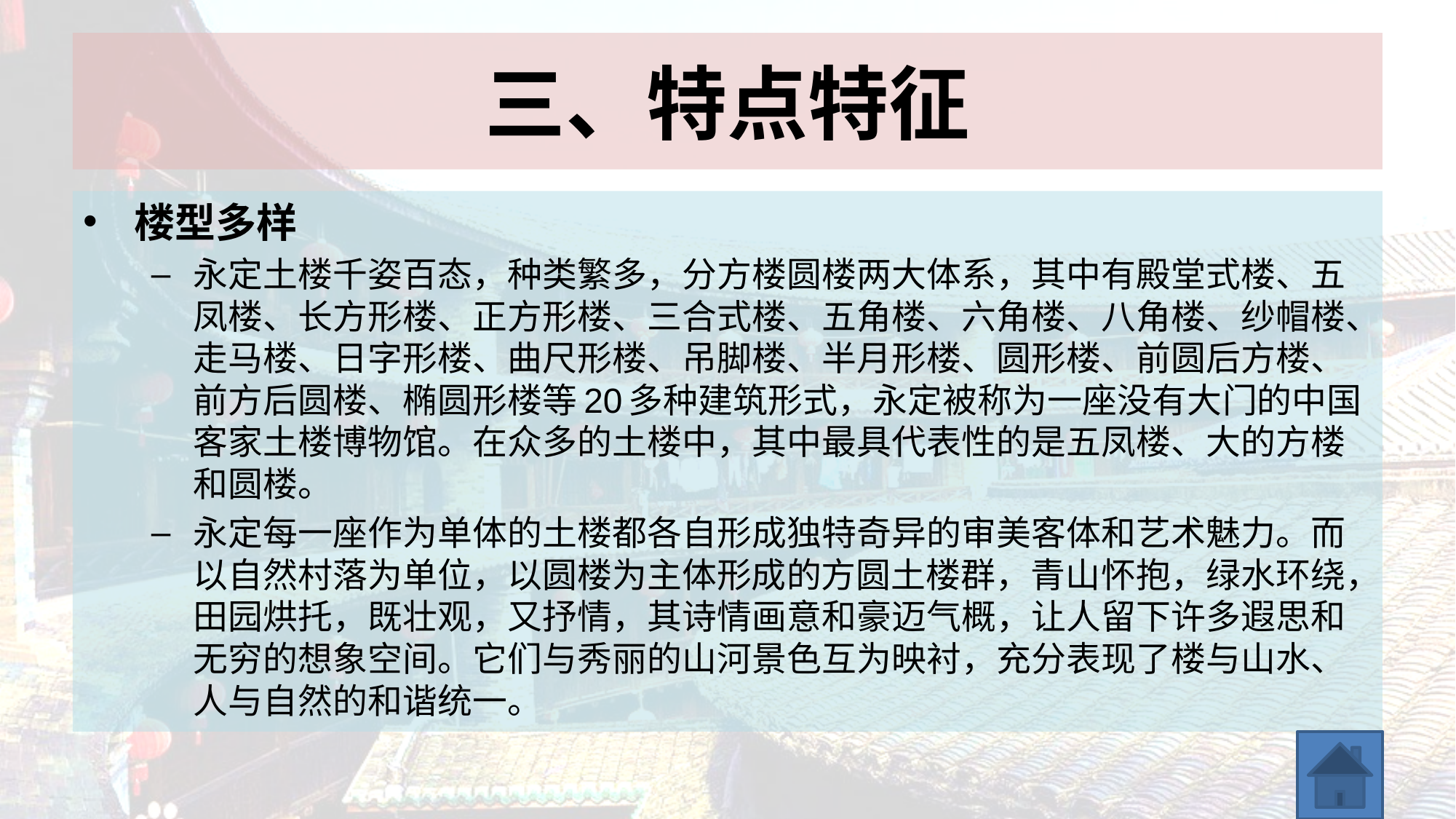

# 三、特点特征
楼型多样
永定土楼千姿百态，种类繁多，分方楼圆楼两大体系，其中有殿堂式楼、五凤楼、长方形楼、正方形楼、三合式楼、五角楼、六角楼、八角楼、纱帽楼、走马楼、日字形楼、曲尺形楼、吊脚楼、半月形楼、圆形楼、前圆后方楼、前方后圆楼、椭圆形楼等20多种建筑形式，永定被称为一座没有大门的中国客家土楼博物馆。在众多的土楼中，其中最具代表性的是五凤楼、大的方楼和圆楼。
永定每一座作为单体的土楼都各自形成独特奇异的审美客体和艺术魅力。而以自然村落为单位，以圆楼为主体形成的方圆土楼群，青山怀抱，绿水环绕，田园烘托，既壮观，又抒情，其诗情画意和豪迈气概，让人留下许多遐思和无穷的想象空间。它们与秀丽的山河景色互为映衬，充分表现了楼与山水、人与自然的和谐统一。